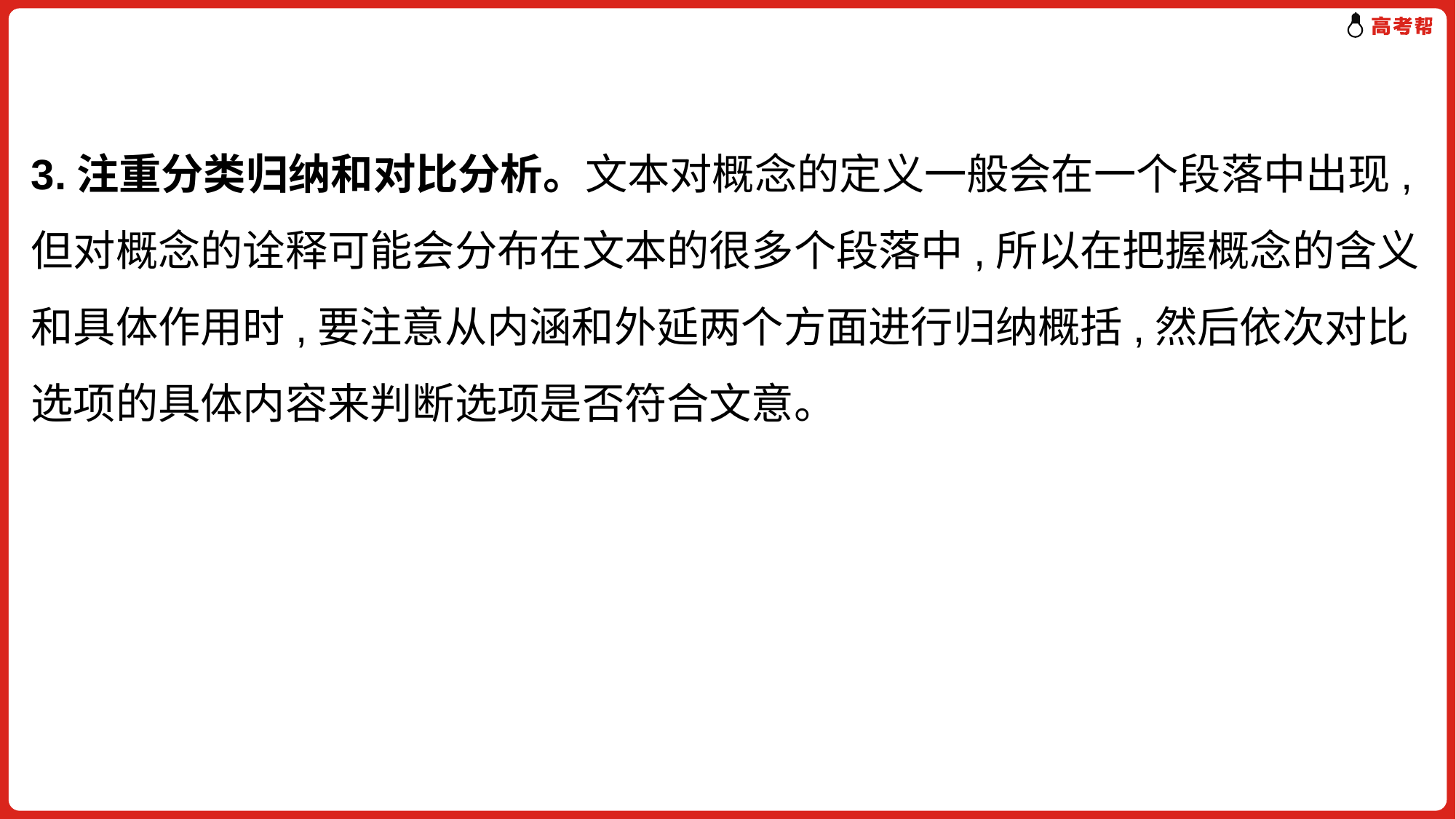

3.注重分类归纳和对比分析。文本对概念的定义一般会在一个段落中出现,但对概念的诠释可能会分布在文本的很多个段落中,所以在把握概念的含义和具体作用时,要注意从内涵和外延两个方面进行归纳概括,然后依次对比选项的具体内容来判断选项是否符合文意。